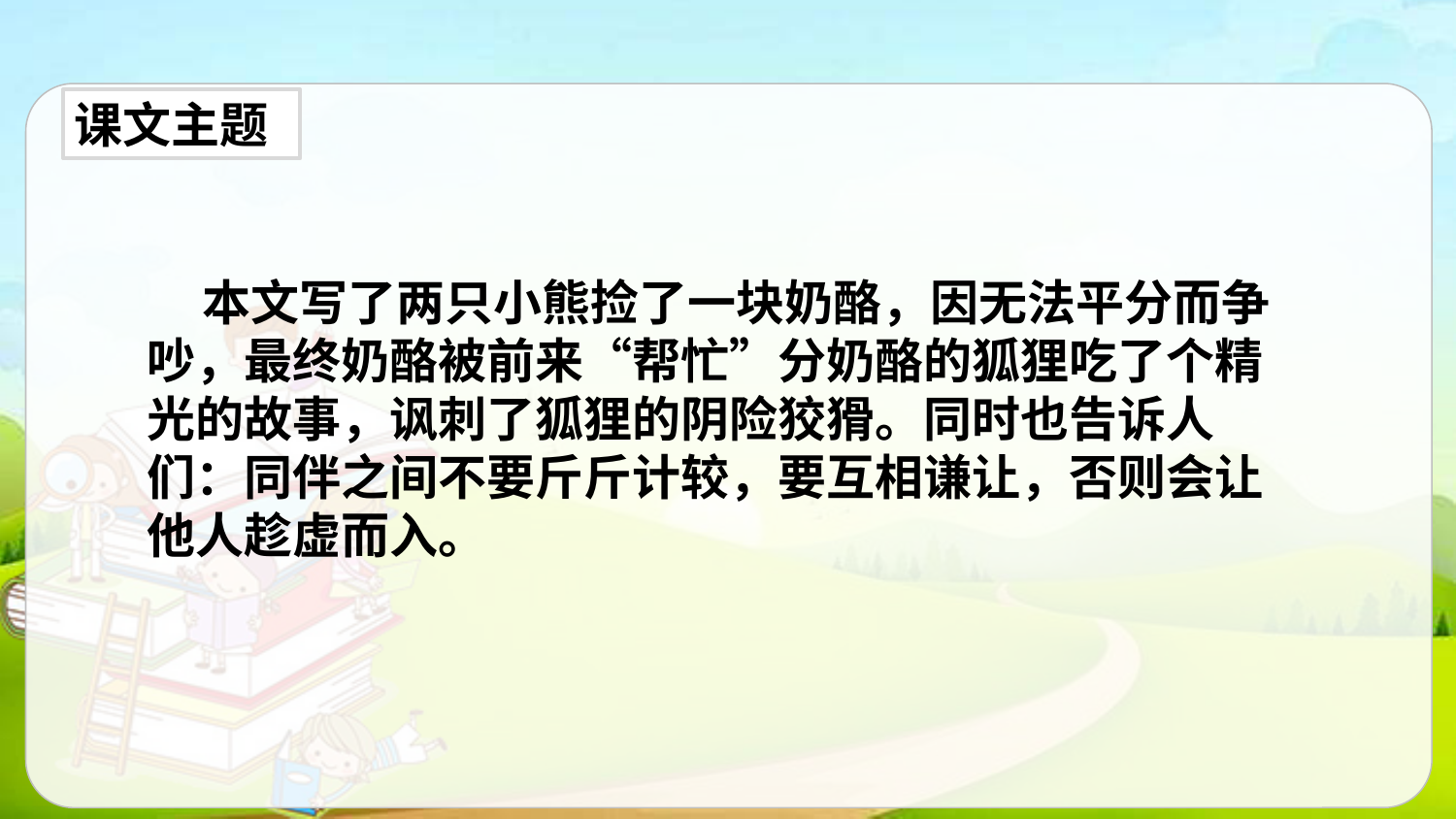

课文主题
    本文写了两只小熊捡了一块奶酪，因无法平分而争吵，最终奶酪被前来“帮忙”分奶酪的狐狸吃了个精光的故事，讽刺了狐狸的阴险狡猾。同时也告诉人们：同伴之间不要斤斤计较，要互相谦让，否则会让他人趁虚而入。